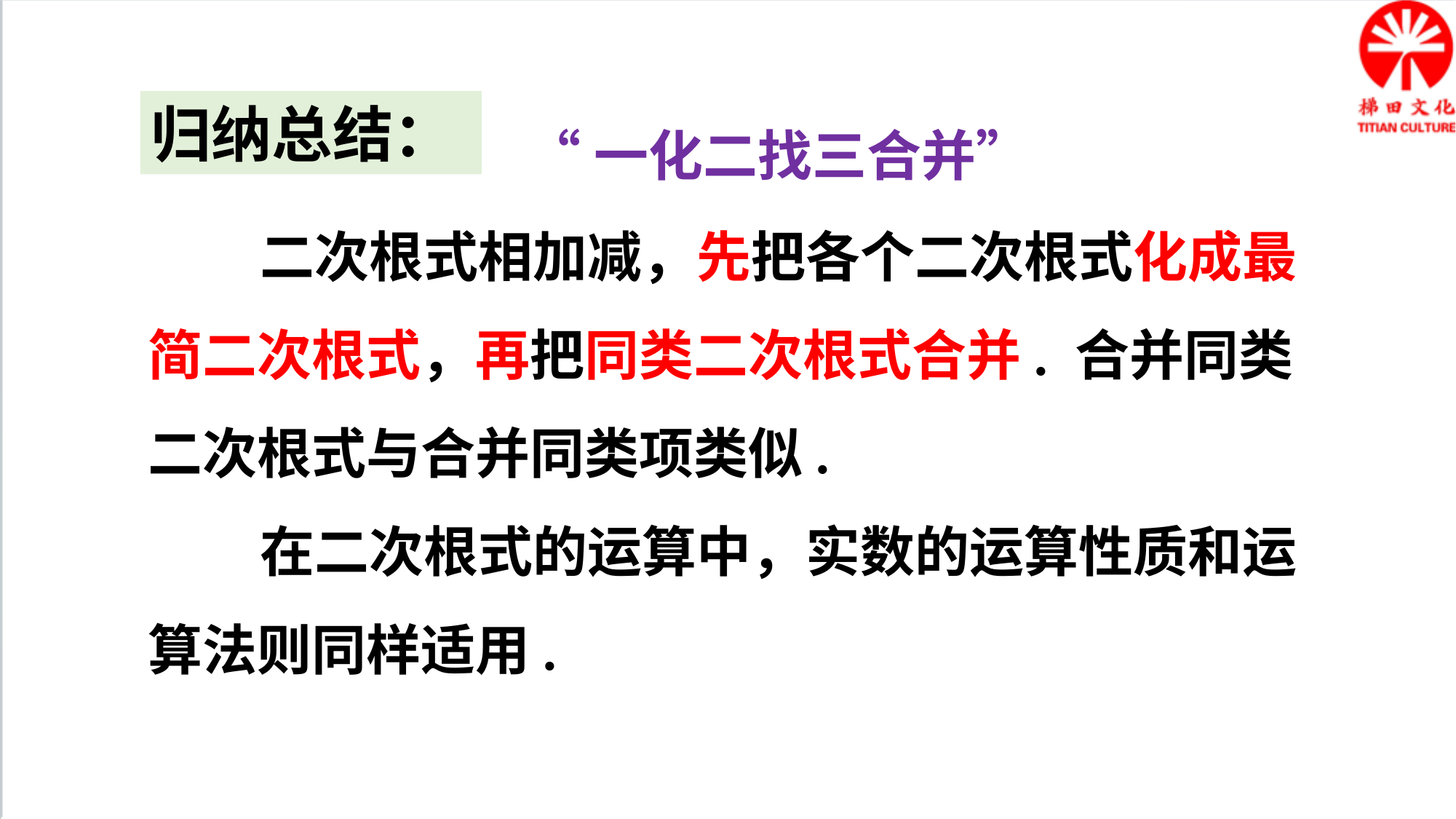

“一化二找三合并”
归纳总结：
        二次根式相加减，先把各个二次根式化成最简二次根式，再把同类二次根式合并. 合并同类二次根式与合并同类项类似.
        在二次根式的运算中，实数的运算性质和运算法则同样适用.